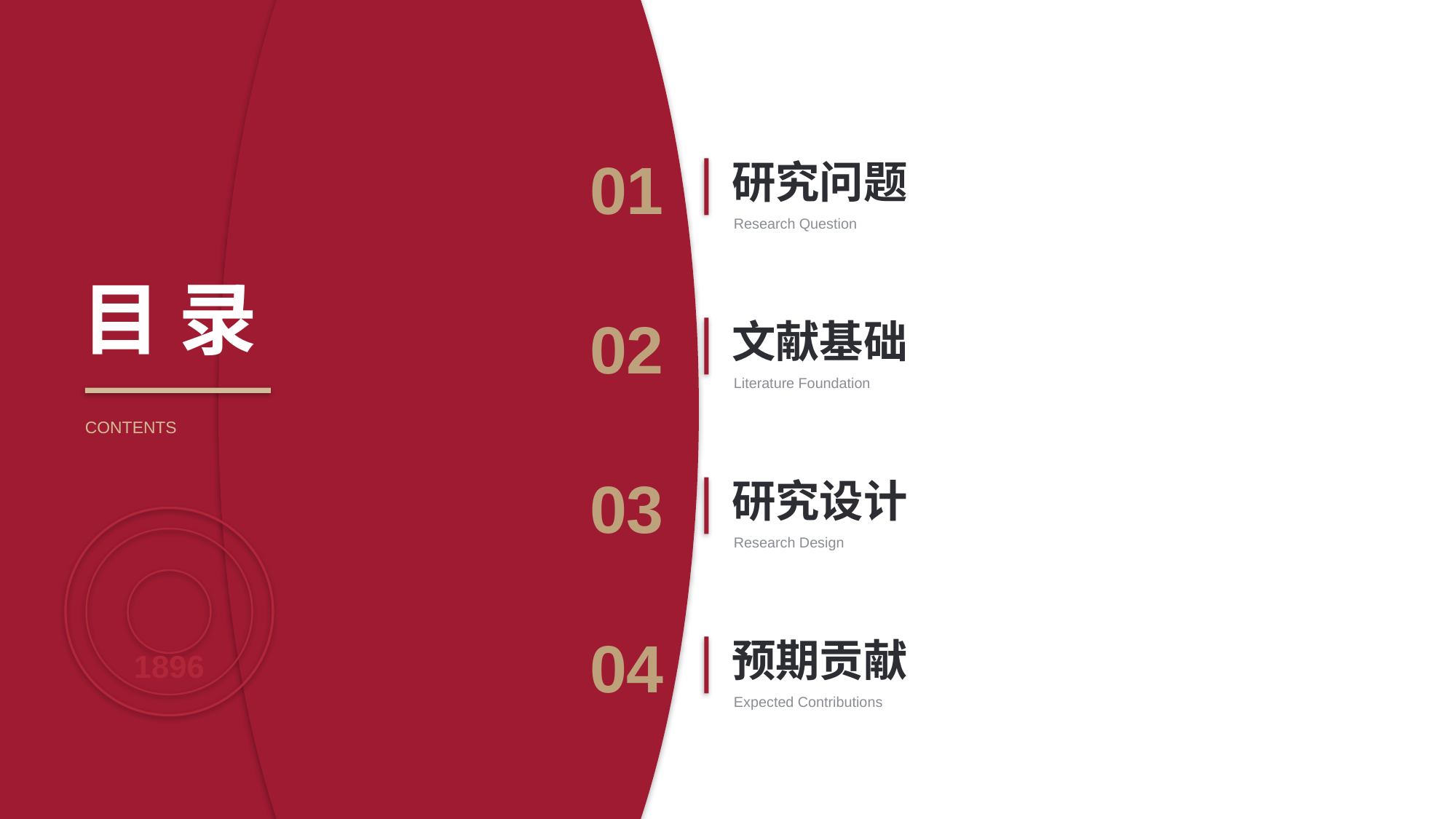

01
研究问题

Research Question
目 录
02
文献基础

Literature Foundation

CONTENTS
03
研究设计

Research Design

04
预期贡献

1896
Expected Contributions